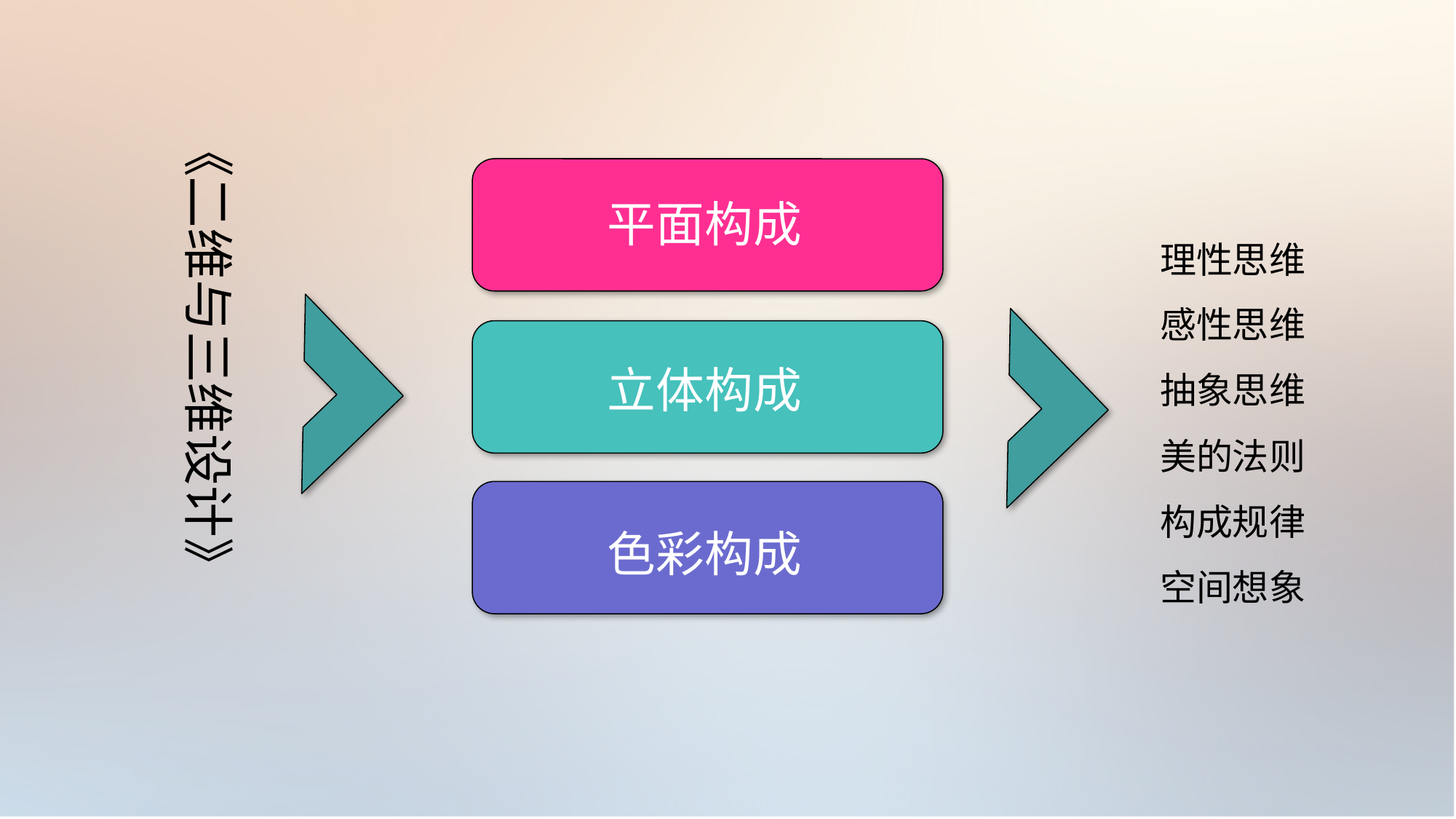

《二维与三维设计》

平面构成
理性思维
感性思维
抽象思维
美的法则
构成规律
空间想象

立体构成

色彩构成